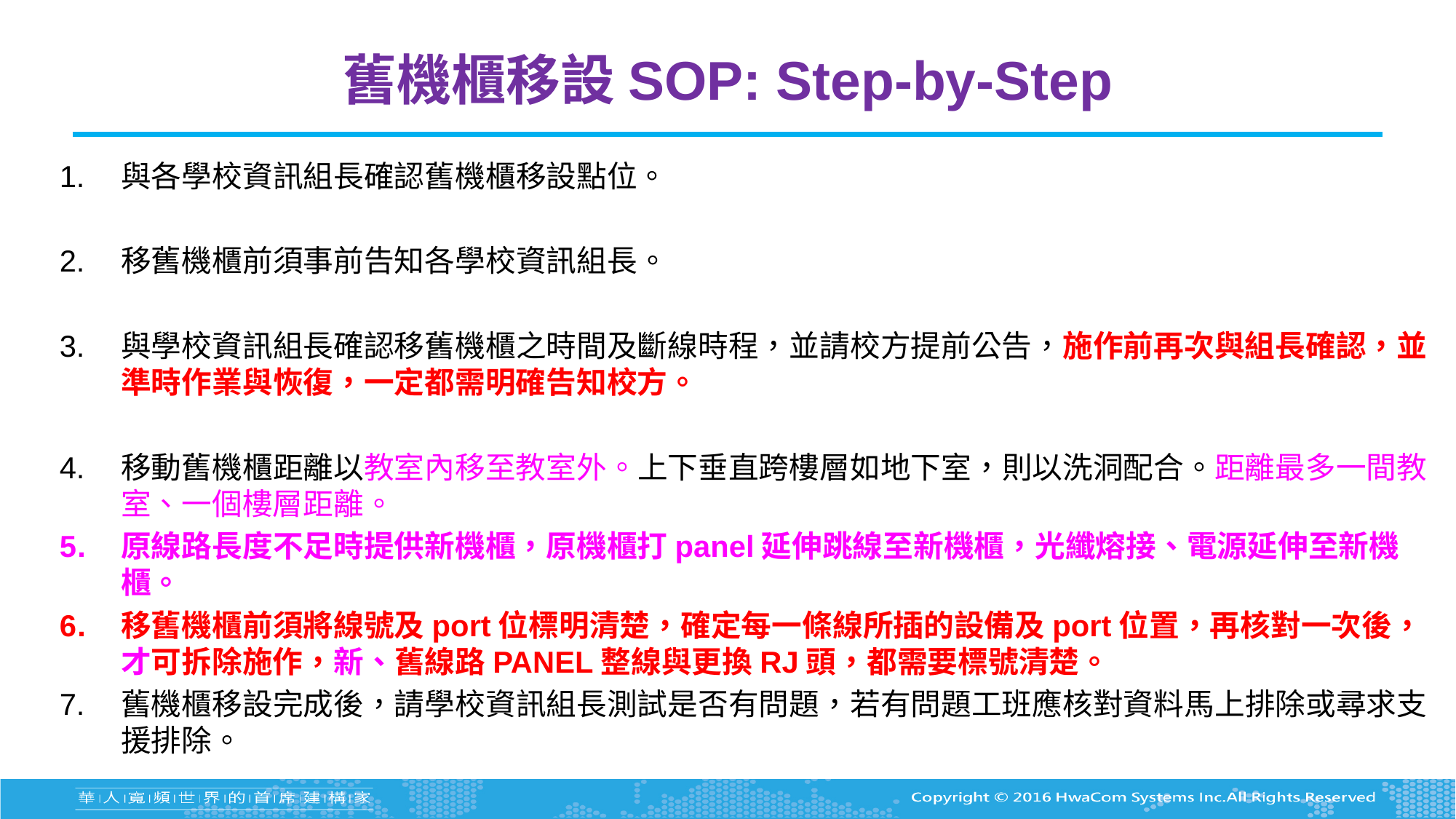

# 舊機櫃移設SOP: Step-by-Step
與各學校資訊組長確認舊機櫃移設點位。

移舊機櫃前須事前告知各學校資訊組長。

與學校資訊組長確認移舊機櫃之時間及斷線時程，並請校方提前公告，施作前再次與組長確認，並準時作業與恢復，一定都需明確告知校方。

移動舊機櫃距離以教室內移至教室外。上下垂直跨樓層如地下室，則以洗洞配合。距離最多一間教室、一個樓層距離。
原線路長度不足時提供新機櫃，原機櫃打panel延伸跳線至新機櫃，光纖熔接、電源延伸至新機櫃。
移舊機櫃前須將線號及port位標明清楚，確定每一條線所插的設備及port位置，再核對一次後，才可拆除施作，新、舊線路PANEL整線與更換RJ頭，都需要標號清楚。
舊機櫃移設完成後，請學校資訊組長測試是否有問題，若有問題工班應核對資料馬上排除或尋求支援排除。